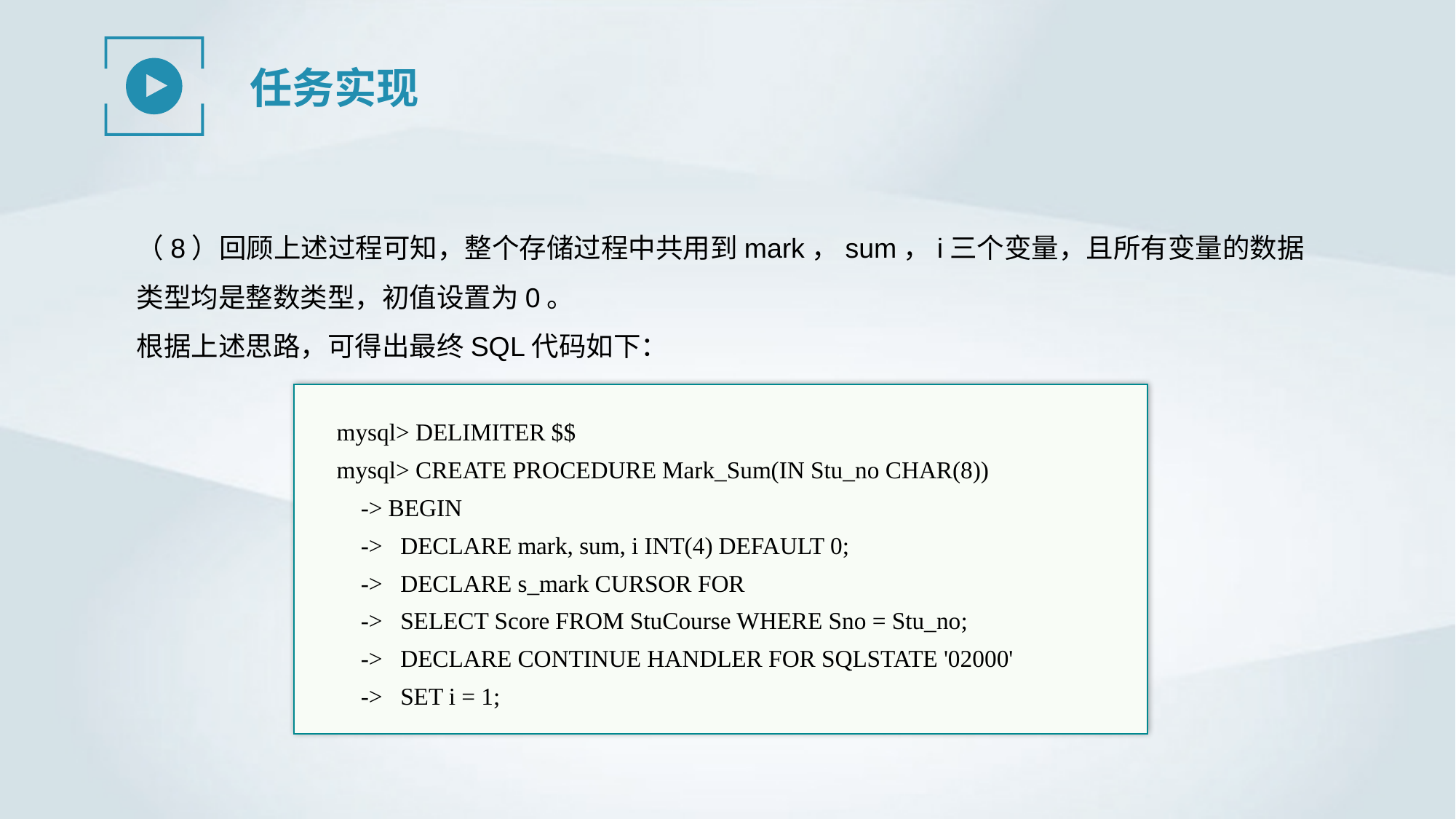

任务实现
（8）回顾上述过程可知，整个存储过程中共用到mark，sum，i三个变量，且所有变量的数据类型均是整数类型，初值设置为0。
根据上述思路，可得出最终SQL代码如下：
mysql> DELIMITER $$
mysql> CREATE PROCEDURE Mark_Sum(IN Stu_no CHAR(8))
    -> BEGIN
    ->   DECLARE mark, sum, i INT(4) DEFAULT 0;
    ->   DECLARE s_mark CURSOR FOR
    ->   SELECT Score FROM StuCourse WHERE Sno = Stu_no;
    ->   DECLARE CONTINUE HANDLER FOR SQLSTATE '02000'
    ->   SET i = 1;